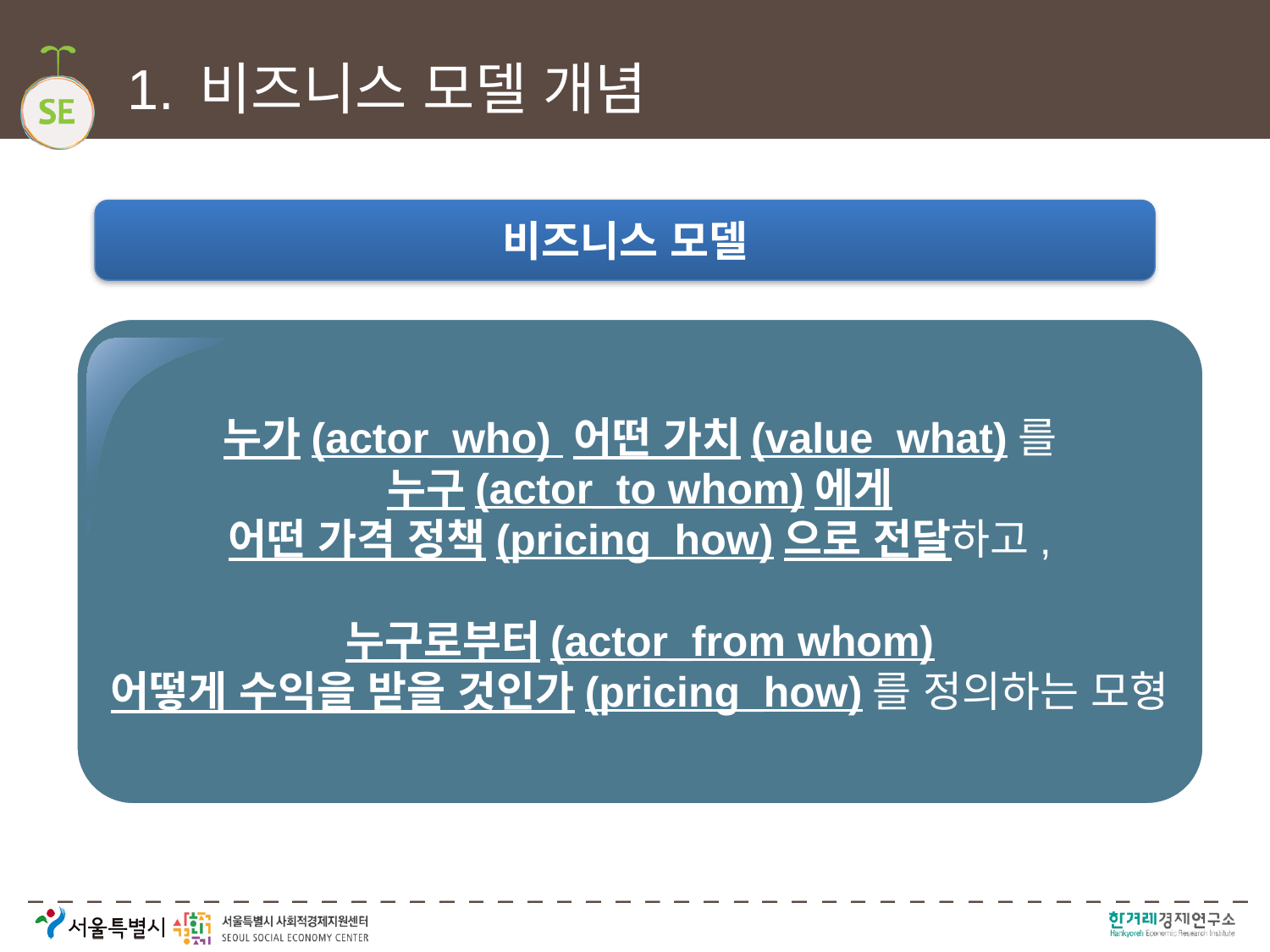

# 비즈니스 모델 개념
비즈니스 모델

누가(actor_who) 어떤 가치(value_what)를
누구(actor_to whom)에게
어떤 가격 정책(pricing_how)으로 전달하고,

누구로부터(actor_from whom)
어떻게 수익을 받을 것인가(pricing_how)를 정의하는 모형